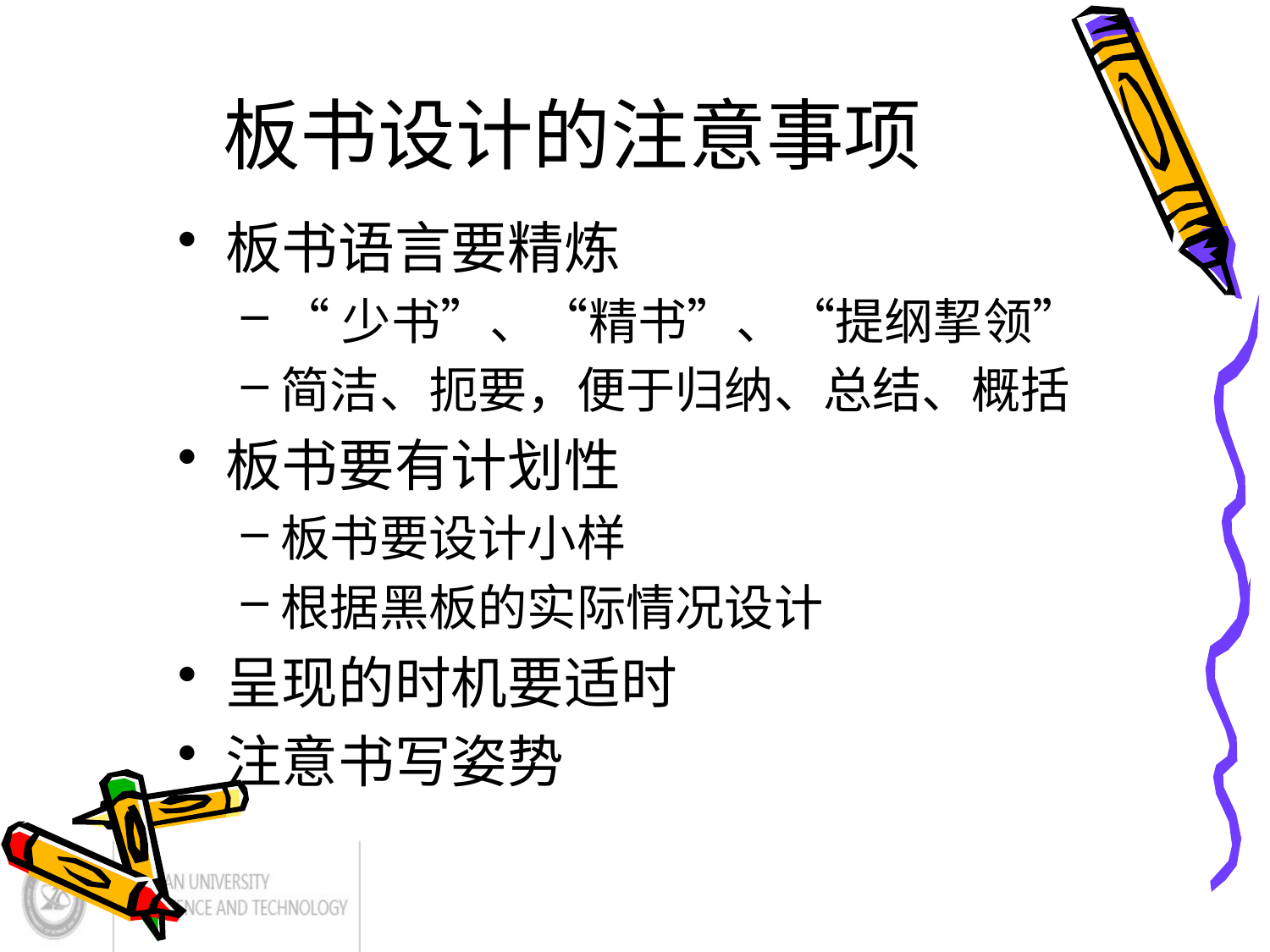

# 板书设计的注意事项
板书语言要精炼
“少书”、“精书”、“提纲挈领”
简洁、扼要，便于归纳、总结、概括
板书要有计划性
板书要设计小样
根据黑板的实际情况设计
呈现的时机要适时
注意书写姿势